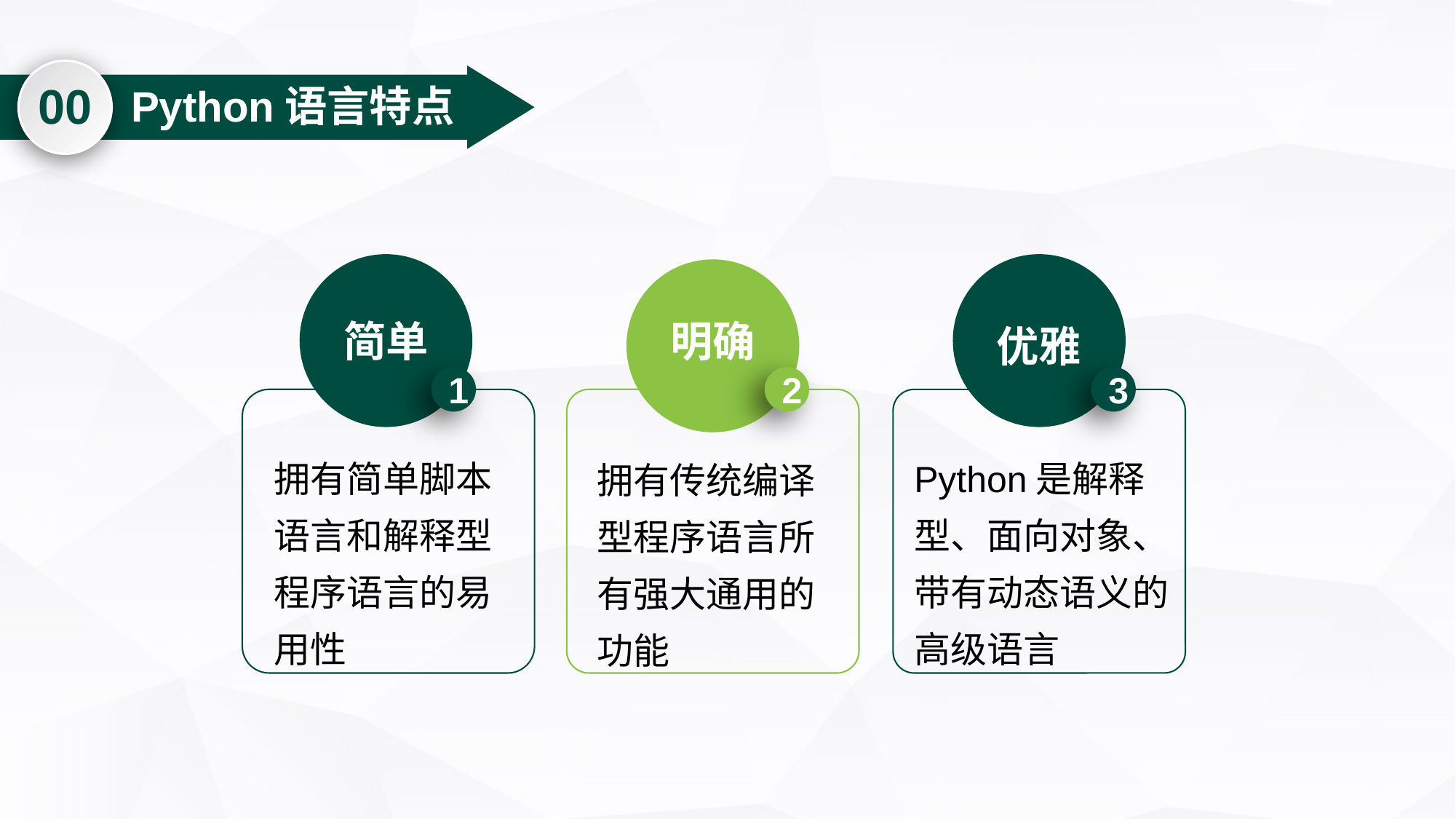

00
Python语言特点

简单
明确
优雅
1
2
3

拥有简单脚本语言和解释型程序语言的易用性
Python是解释型、面向对象、带有动态语义的高级语言
拥有传统编译型程序语言所有强大通用的功能